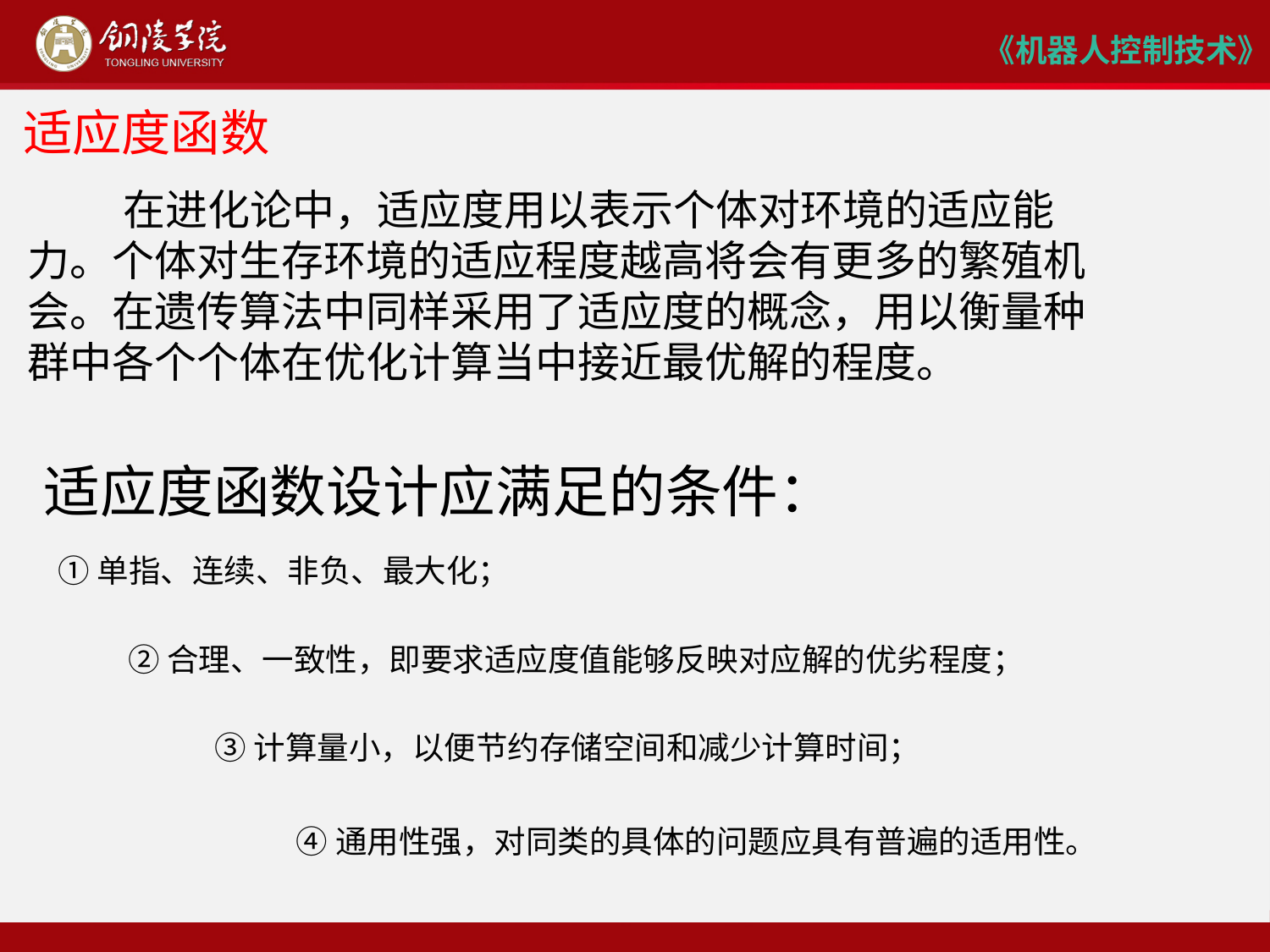

# 适应度函数
         在进化论中，适应度用以表示个体对环境的适应能力。个体对生存环境的适应程度越高将会有更多的繁殖机会。在遗传算法中同样采用了适应度的概念，用以衡量种群中各个个体在优化计算当中接近最优解的程度。
适应度函数设计应满足的条件：
①单指、连续、非负、最大化；
②合理、一致性，即要求适应度值能够反映对应解的优劣程度；
③计算量小，以便节约存储空间和减少计算时间；
④通用性强，对同类的具体的问题应具有普遍的适用性。